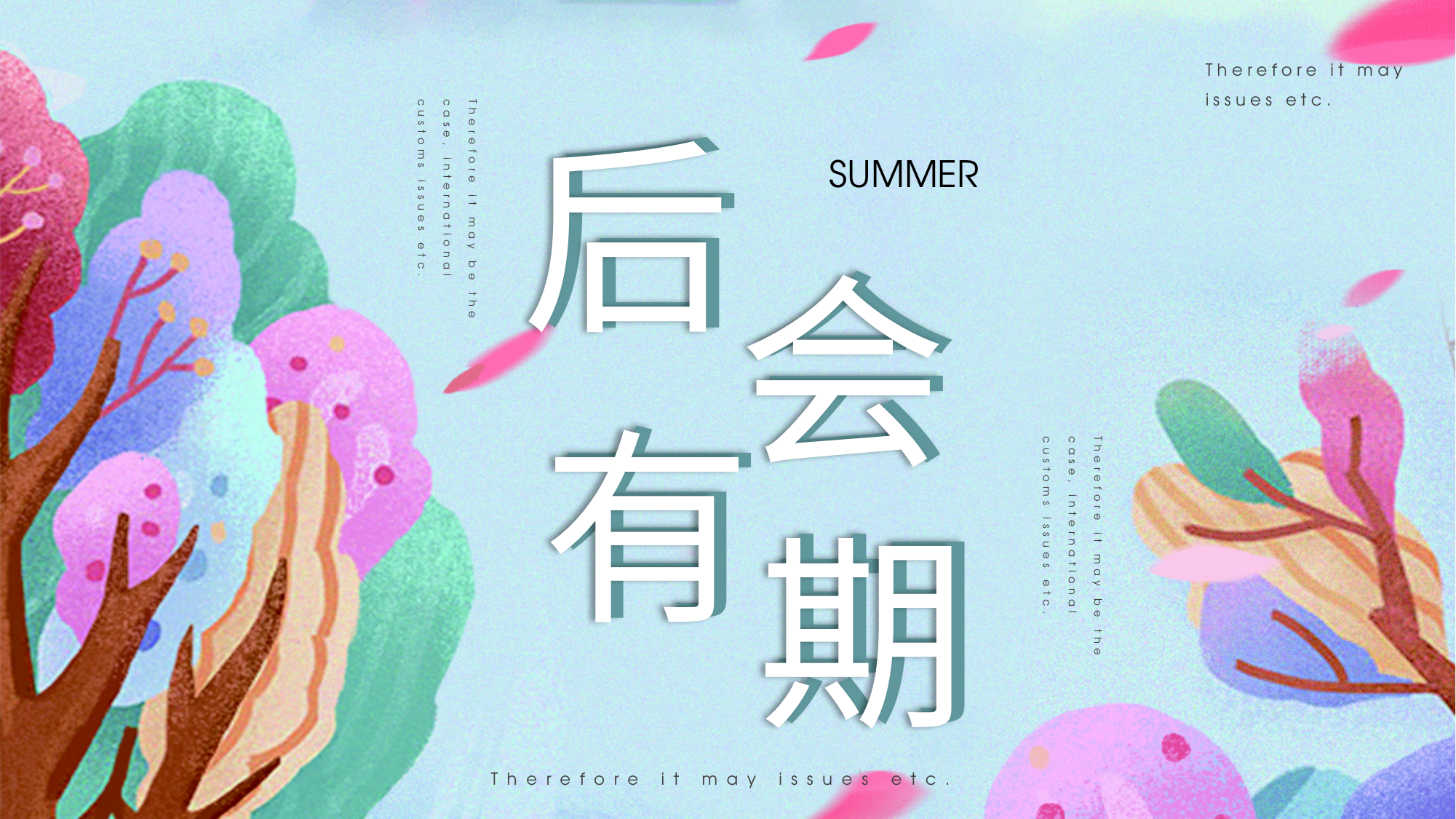

Therefore it may issues etc.
后
后
SUMMER
Therefore it may be the case, international customs issues etc.
会
会
有
有
期
期
Therefore it may be the case, international customs issues etc.
Therefore it may issues etc.